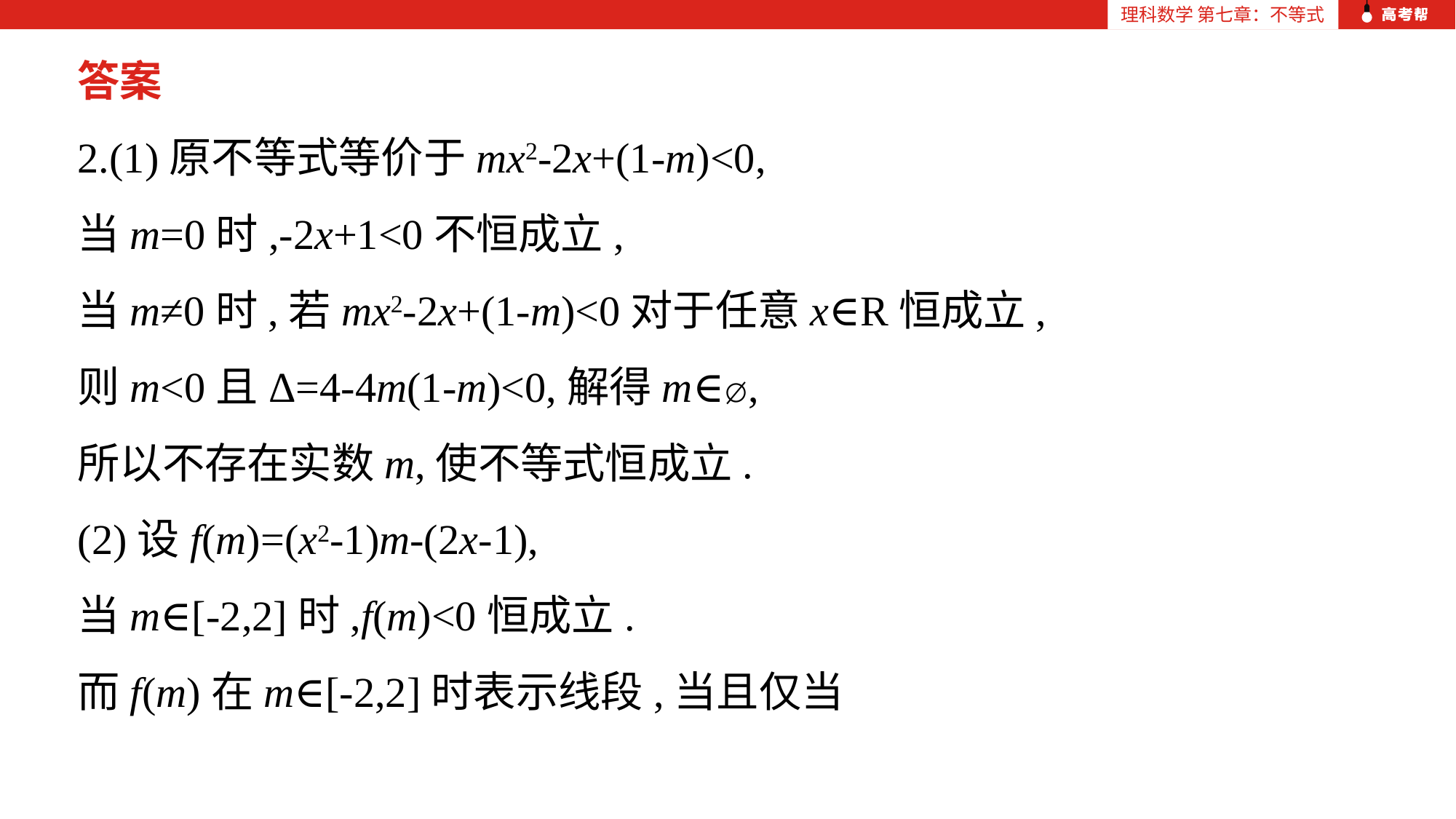

答案
2.(1)原不等式等价于mx2-2x+(1-m)<0,
当m=0时,-2x+1<0不恒成立,
当m≠0时,若mx2-2x+(1-m)<0对于任意x∈R恒成立,
则m<0且Δ=4-4m(1-m)<0,解得m∈⌀,
所以不存在实数m,使不等式恒成立.
(2)设f(m)=(x2-1)m-(2x-1),
当m∈[-2,2]时,f(m)<0恒成立.
而f(m)在m∈[-2,2]时表示线段,当且仅当